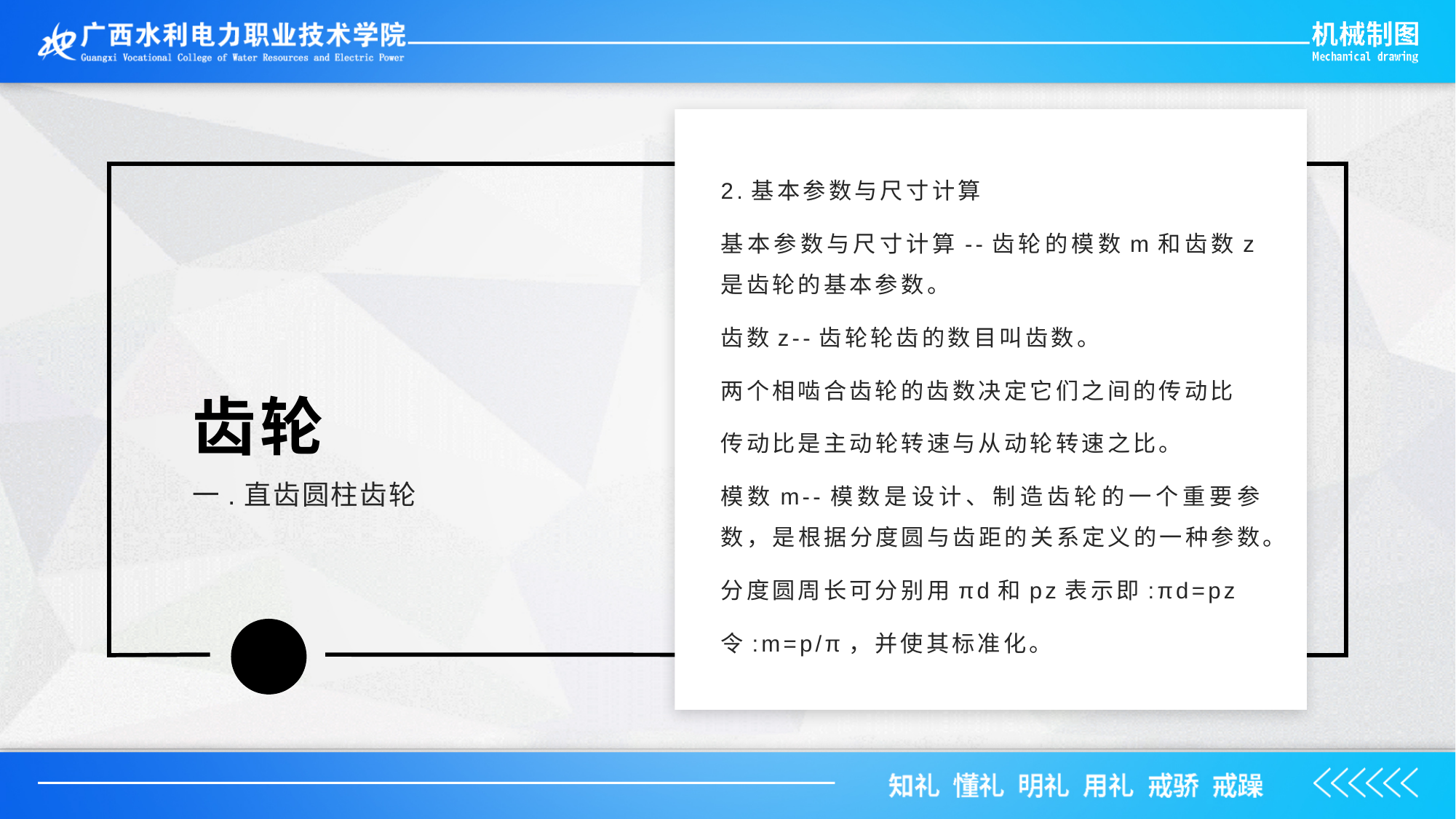

2.基本参数与尺寸计算
基本参数与尺寸计算--齿轮的模数m和齿数z是齿轮的基本参数。
齿数z--齿轮轮齿的数目叫齿数。
两个相啮合齿轮的齿数决定它们之间的传动比
传动比是主动轮转速与从动轮转速之比。
模数m--模数是设计、制造齿轮的一个重要参数，是根据分度圆与齿距的关系定义的一种参数。
分度圆周长可分别用πd和pz表示即:πd=pz
令:m=p/π，并使其标准化。

齿轮
一.直齿圆柱齿轮